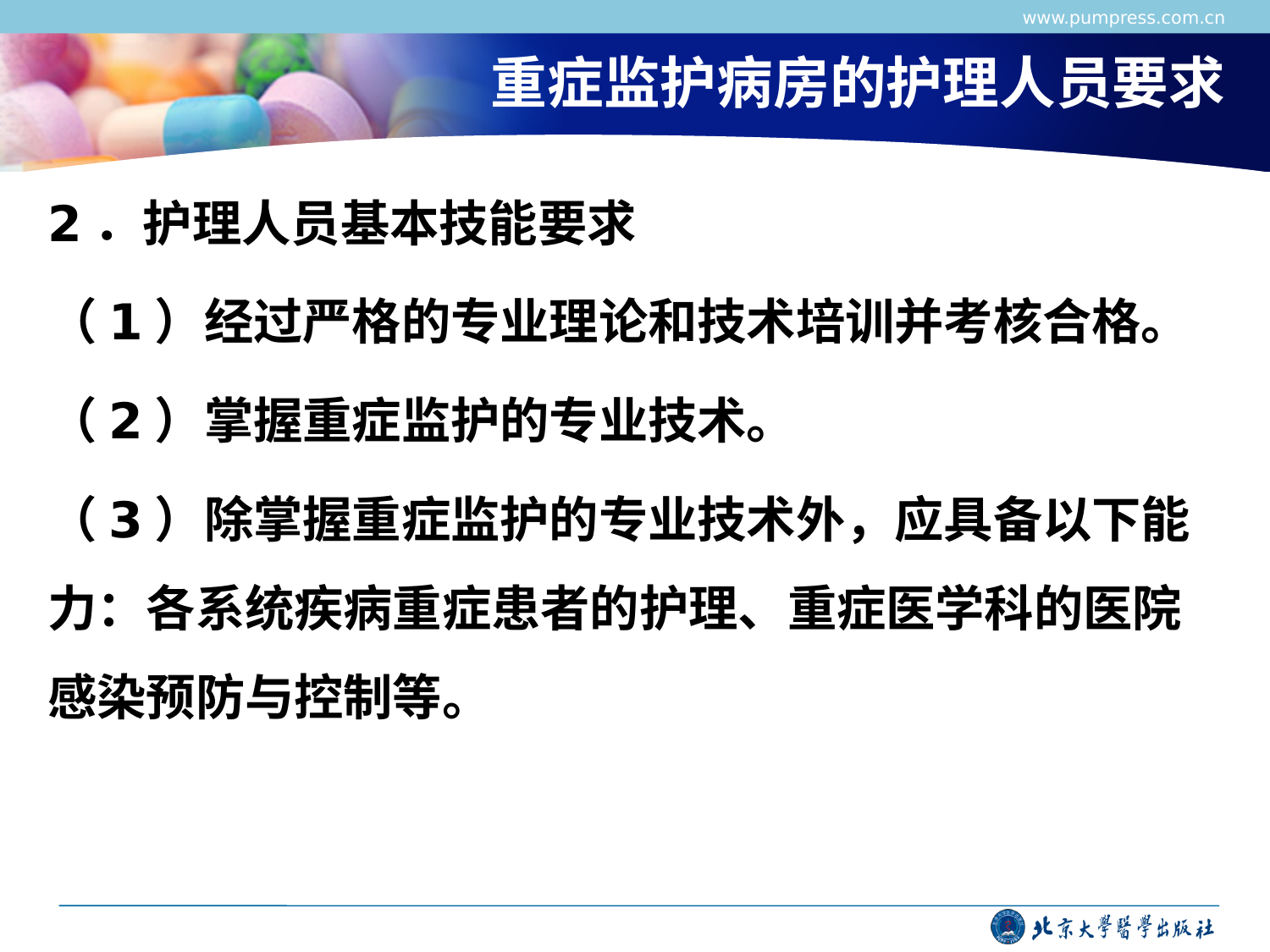

www.pumpress.com.cn
# 重症监护病房的护理人员要求
2．护理人员基本技能要求
（1）经过严格的专业理论和技术培训并考核合格。
（2）掌握重症监护的专业技术。
（3）除掌握重症监护的专业技术外，应具备以下能力：各系统疾病重症患者的护理、重症医学科的医院感染预防与控制等。